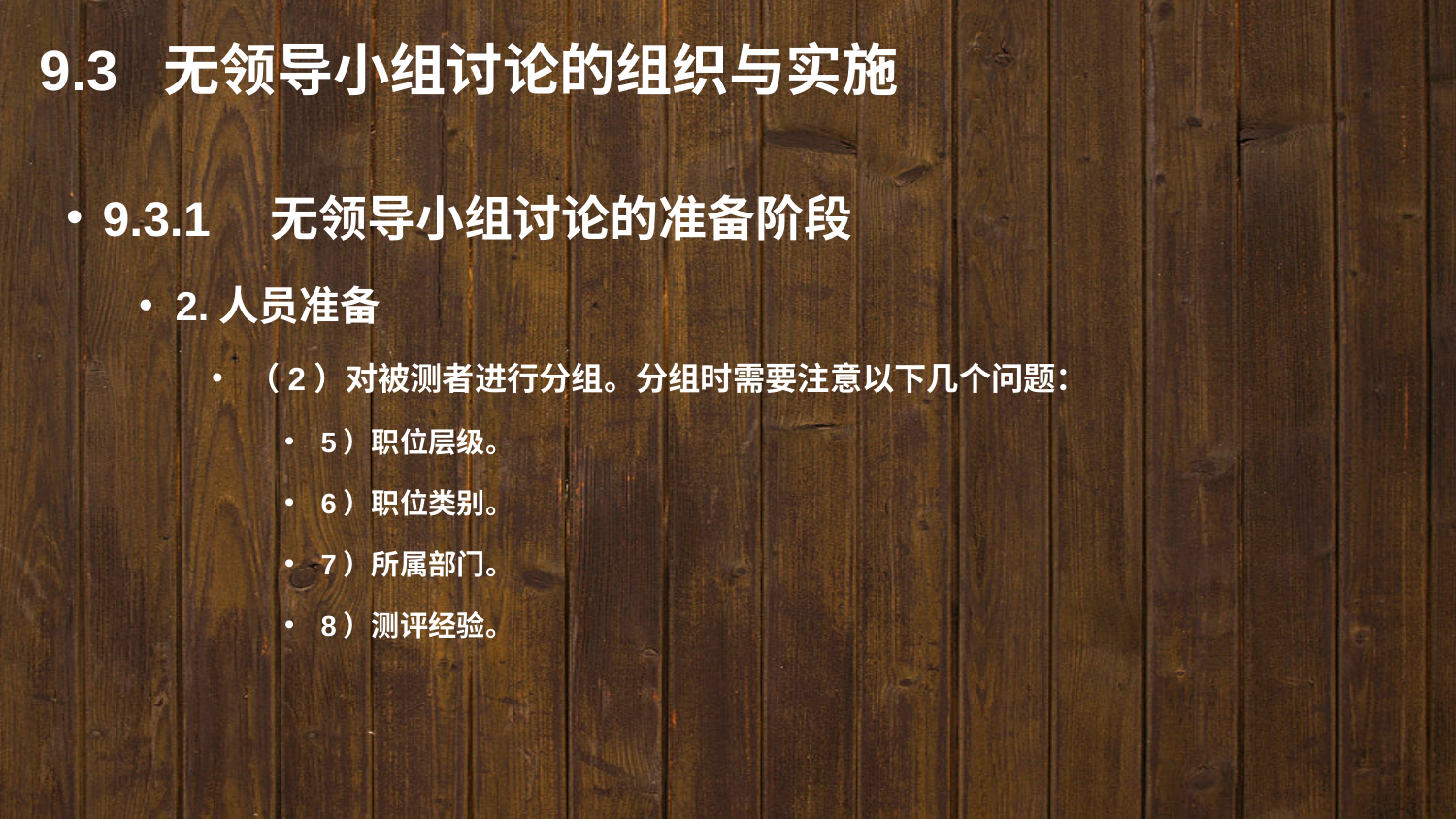

9.3  无领导小组讨论的组织与实施
9.3.1　无领导小组讨论的准备阶段
2.人员准备
（2）对被测者进行分组。分组时需要注意以下几个问题：
5）职位层级。
6）职位类别。
7）所属部门。
8）测评经验。